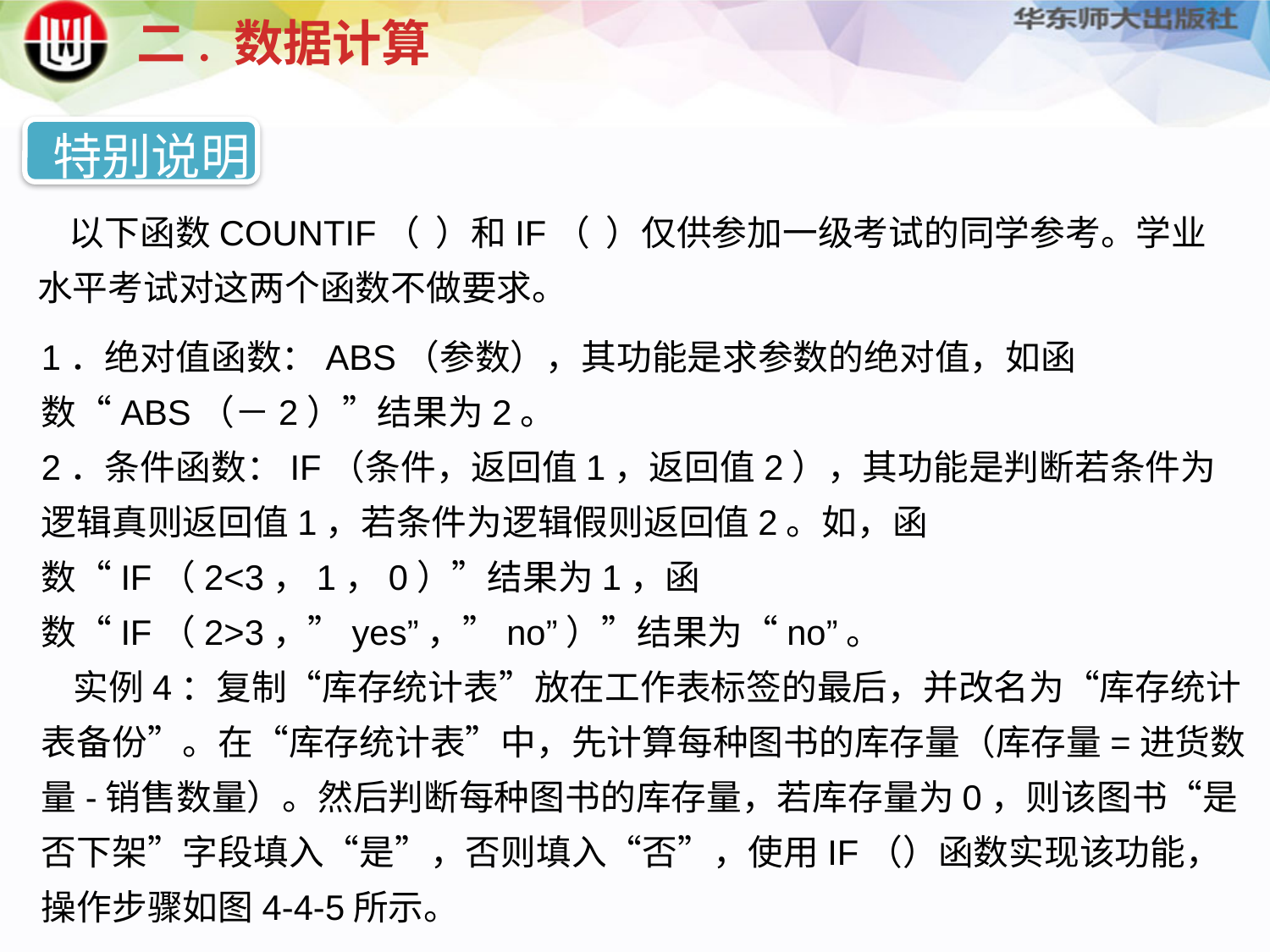

二. 数据计算

特别说明
   以下函数COUNTIF（  ）和IF（  ）仅供参加一级考试的同学参考。学业水平考试对这两个函数不做要求。
1．绝对值函数：ABS（参数），其功能是求参数的绝对值，如函数“ABS（－2）”结果为2。
2．条件函数：IF（条件，返回值1，返回值2），其功能是判断若条件为逻辑真则返回值1，若条件为逻辑假则返回值2。如，函数“IF（2<3，1，0）”结果为1，函数“IF（2>3，”yes”，”no”）”结果为“no”。
   实例4：复制“库存统计表”放在工作表标签的最后，并改名为“库存统计表备份”。在“库存统计表”中，先计算每种图书的库存量（库存量=进货数量-销售数量）。然后判断每种图书的库存量，若库存量为0，则该图书“是否下架”字段填入“是”，否则填入“否”，使用IF（）函数实现该功能，操作步骤如图4-4-5所示。